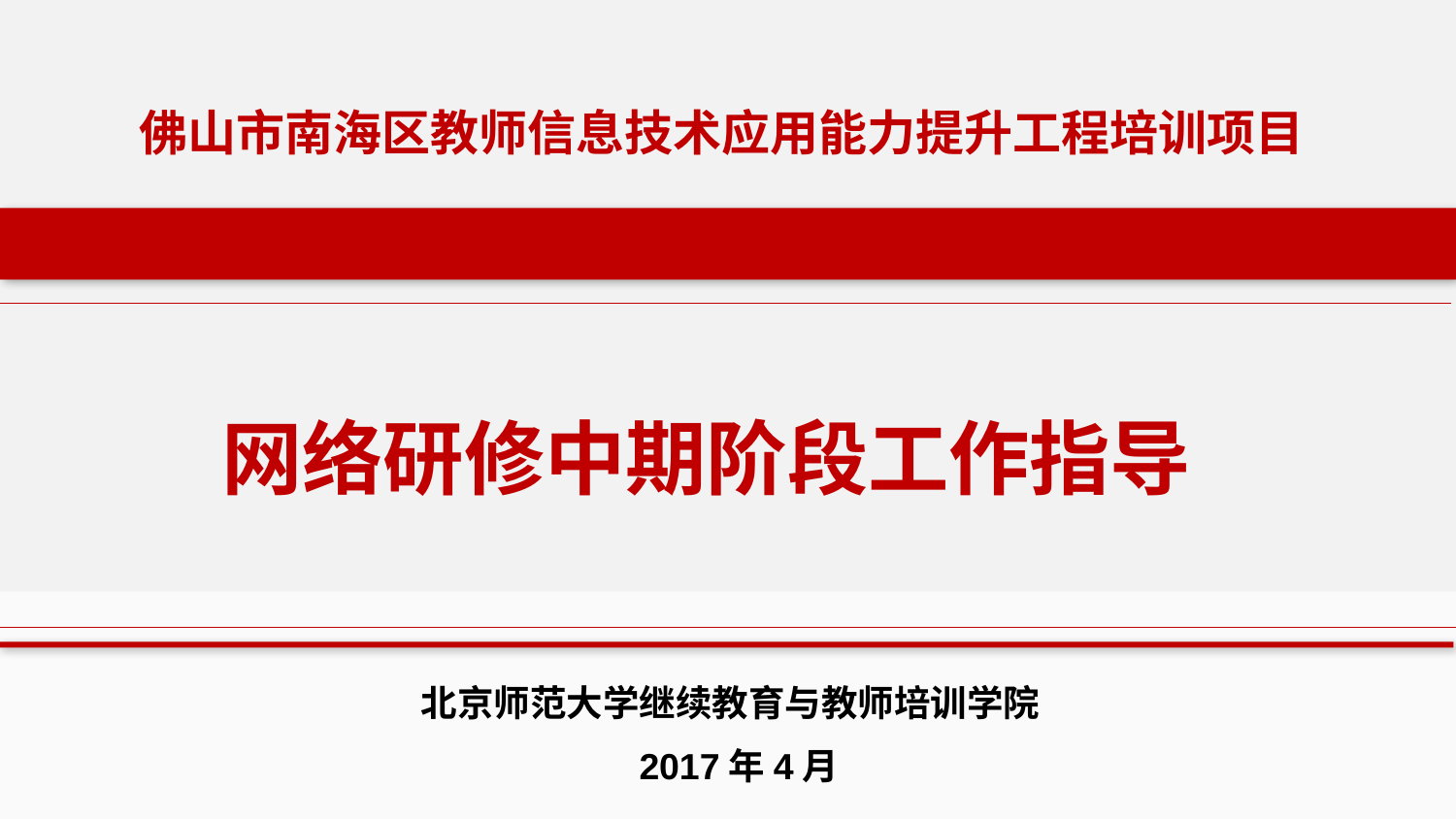

佛山市南海区教师信息技术应用能力提升工程培训项目

网络研修中期阶段工作指导

北京师范大学继续教育与教师培训学院
2017年4月